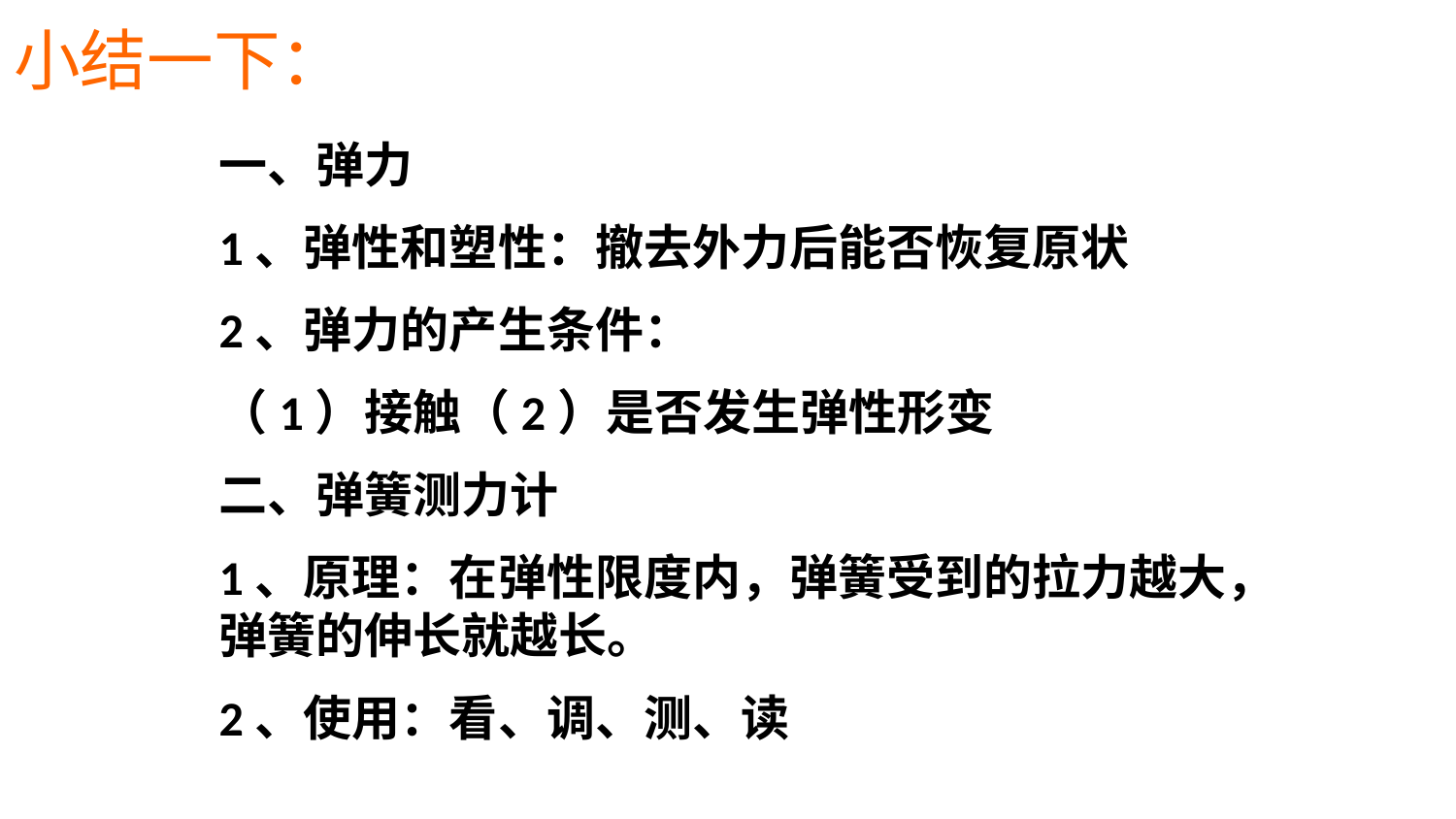

小结一下：
一、弹力
1、弹性和塑性：撤去外力后能否恢复原状
2、弹力的产生条件：
（1）接触（2）是否发生弹性形变
二、弹簧测力计
1、原理：在弹性限度内，弹簧受到的拉力越大，弹簧的伸长就越长。
2、使用：看、调、测、读